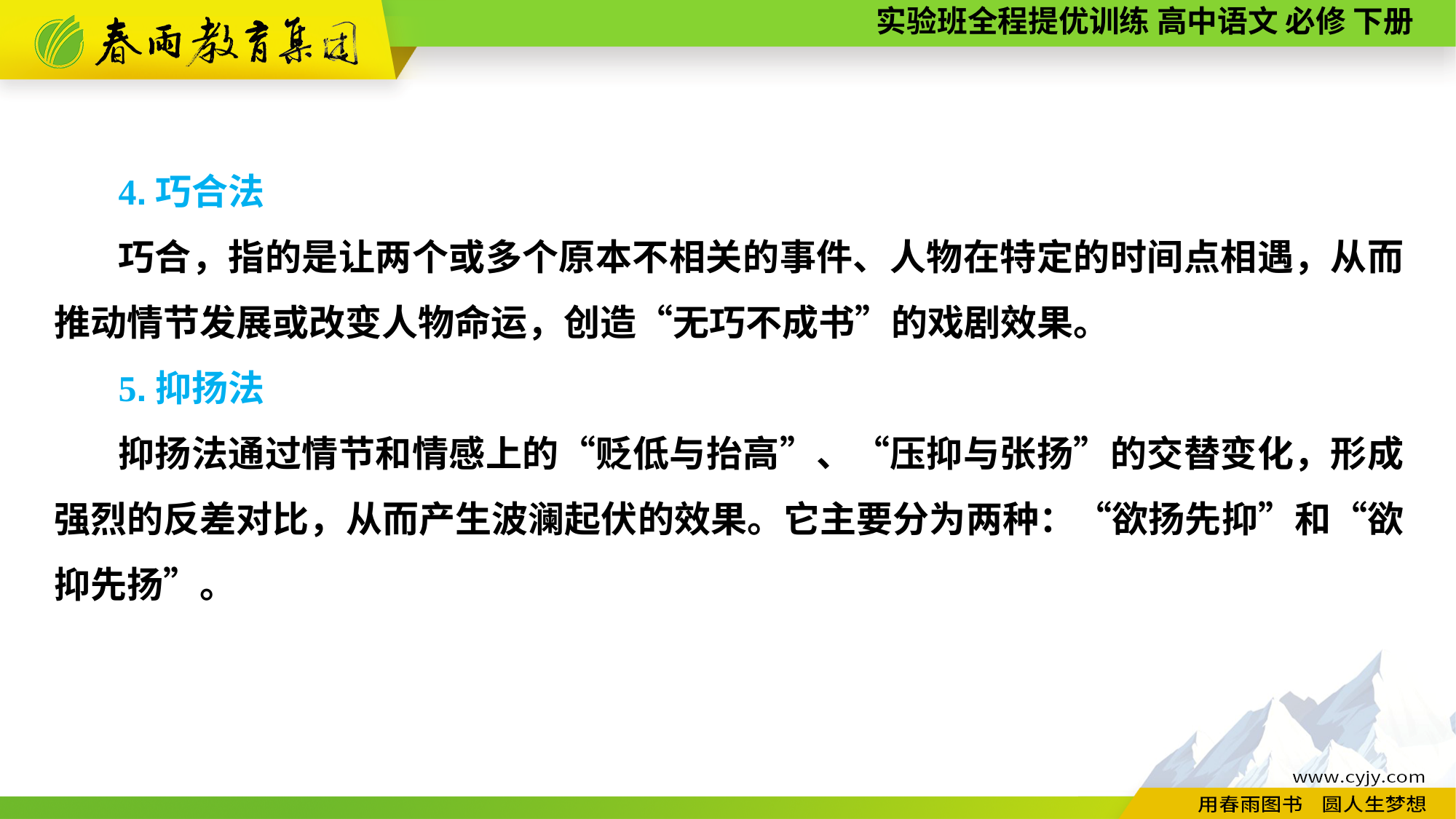

4.巧合法
巧合，指的是让两个或多个原本不相关的事件、人物在特定的时间点相遇，从而推动情节发展或改变人物命运，创造“无巧不成书”的戏剧效果。
5.抑扬法
抑扬法通过情节和情感上的“贬低与抬高”、“压抑与张扬”的交替变化，形成强烈的反差对比，从而产生波澜起伏的效果。它主要分为两种：“欲扬先抑”和“欲抑先扬”。